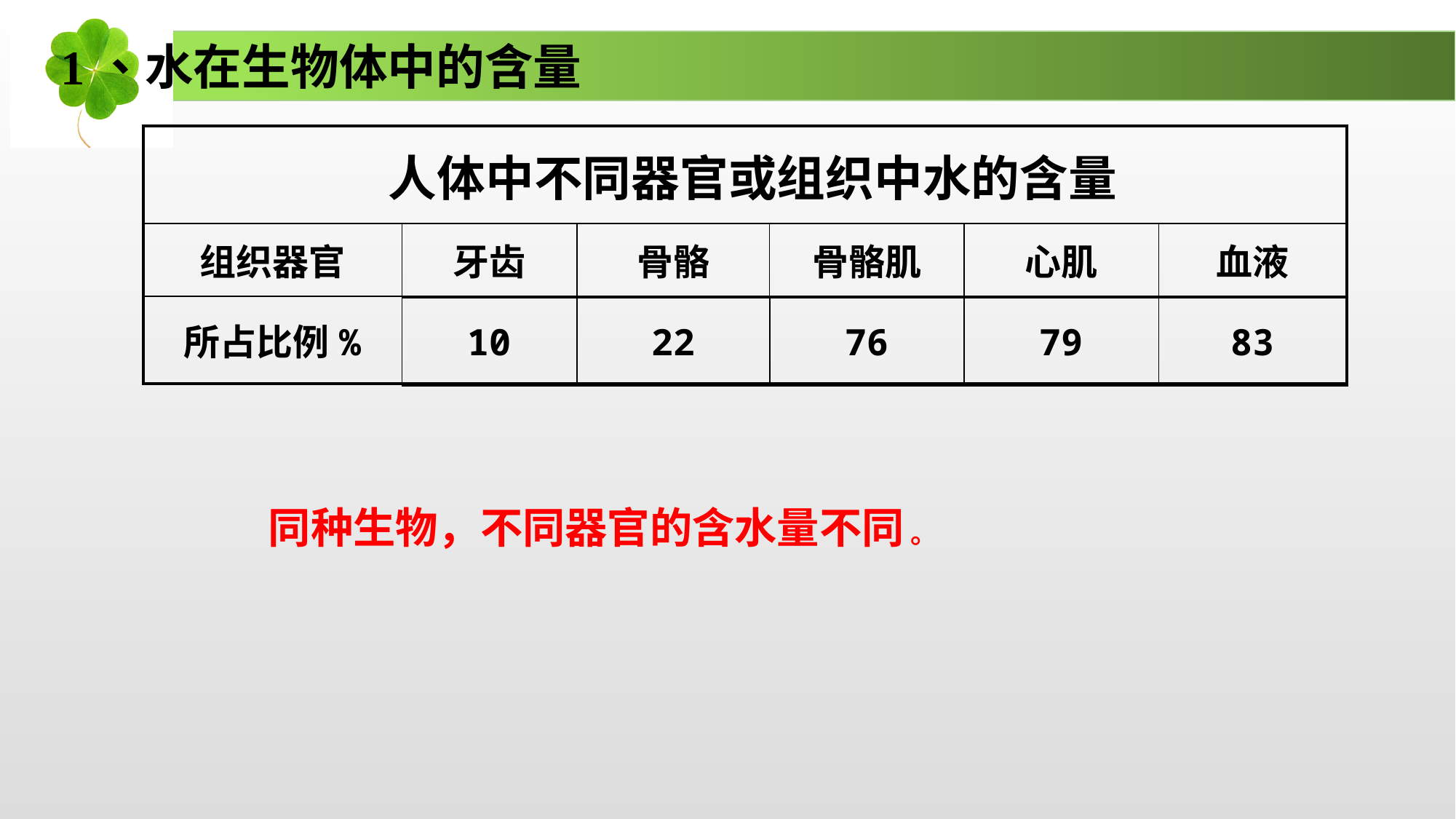

1、水在生物体中的含量
| 人体中不同器官或组织中水的含量 |  |  |  |  |  |
| --- | --- | --- | --- | --- | --- |
| 组织器官 | 牙齿 | 骨骼 | 骨骼肌 | 心肌 | 血液 |
| 所占比例% |  |  |  |  |  |
| 10 | 22 | 76 | 79 | 83 |
| --- | --- | --- | --- | --- |
同种生物，不同器官的含水量不同 。